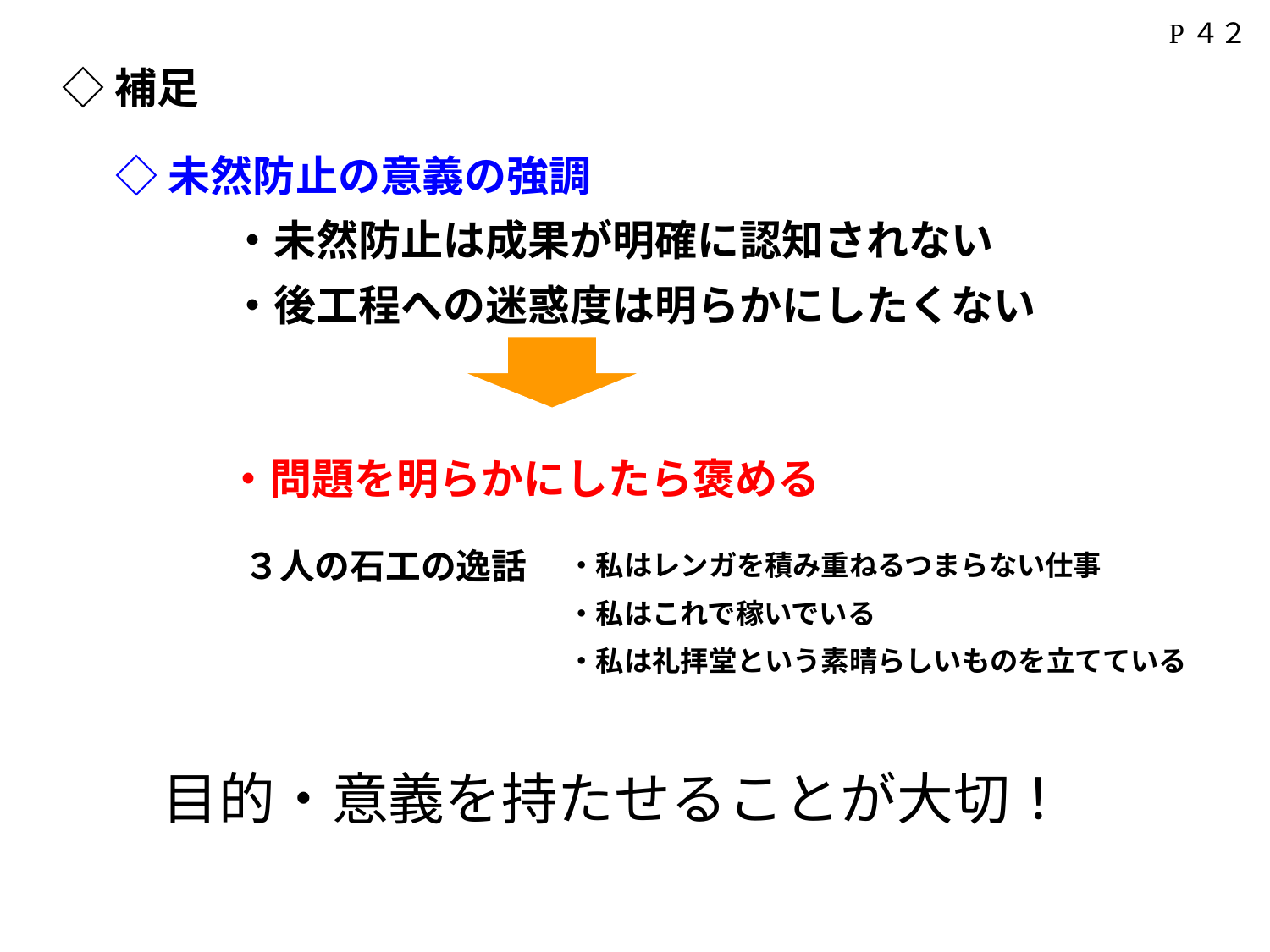

P４２
◇補足
◇未然防止の意義の強調
・未然防止は成果が明確に認知されない
・後工程への迷惑度は明らかにしたくない

・問題を明らかにしたら褒める
３人の石工の逸話
・私はレンガを積み重ねるつまらない仕事
・私はこれで稼いでいる
・私は礼拝堂という素晴らしいものを立てている
目的・意義を持たせることが大切！